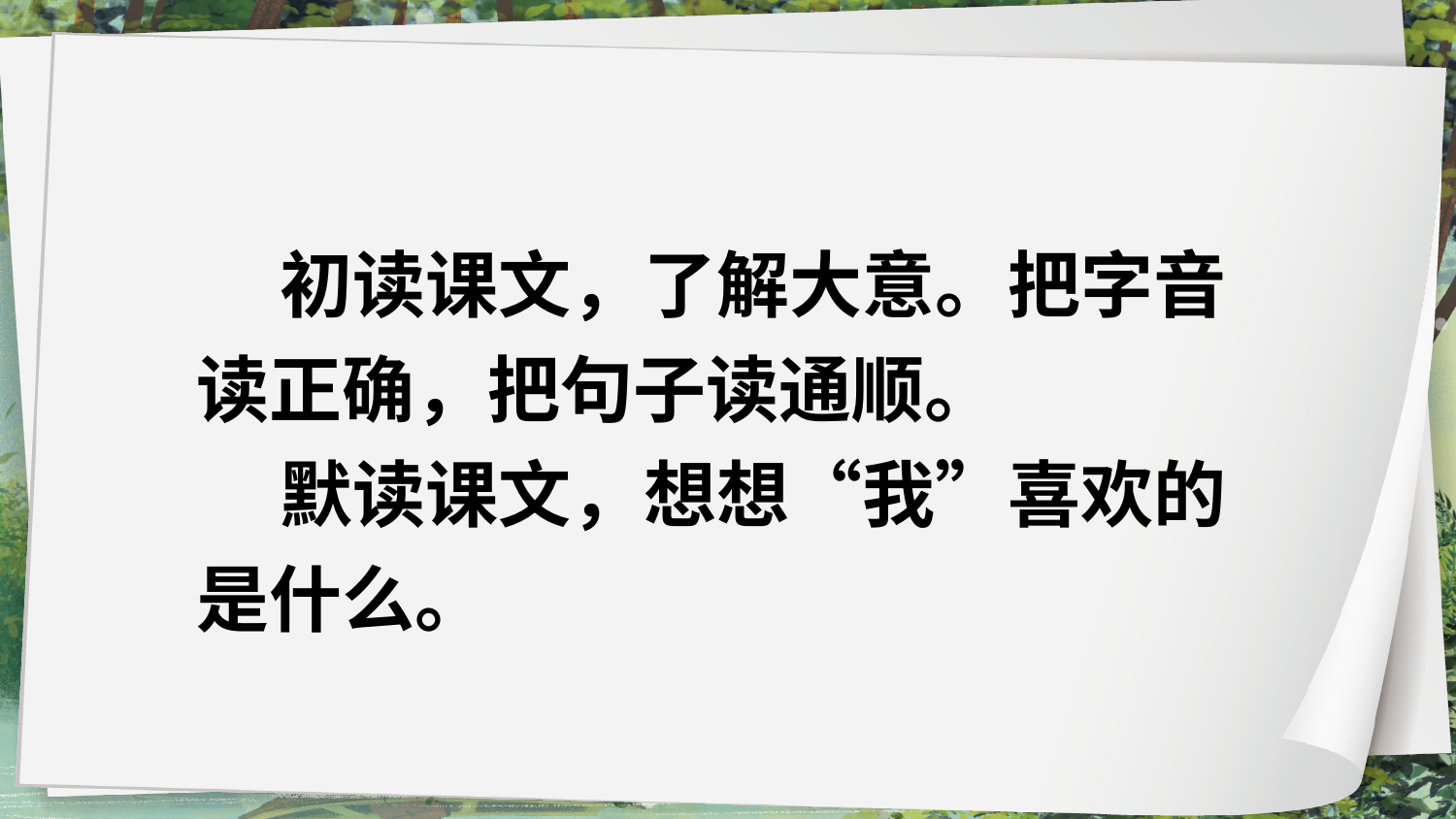

初读课文，了解大意。把字音读正确，把句子读通顺。
    默读课文，想想“我”喜欢的是什么。